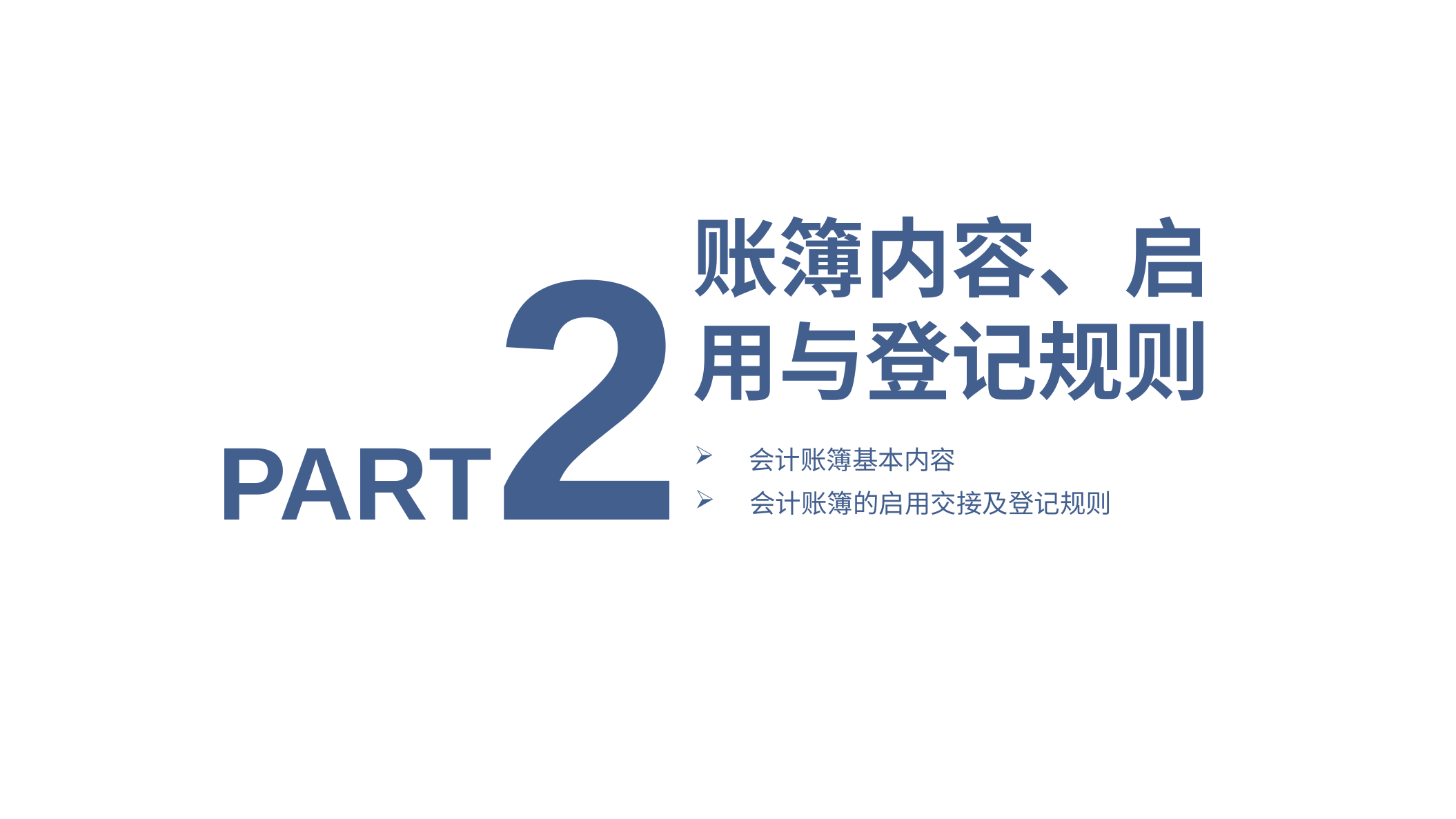

PART2
账簿内容、启用与登记规则
会计账簿基本内容
会计账簿的启用交接及登记规则